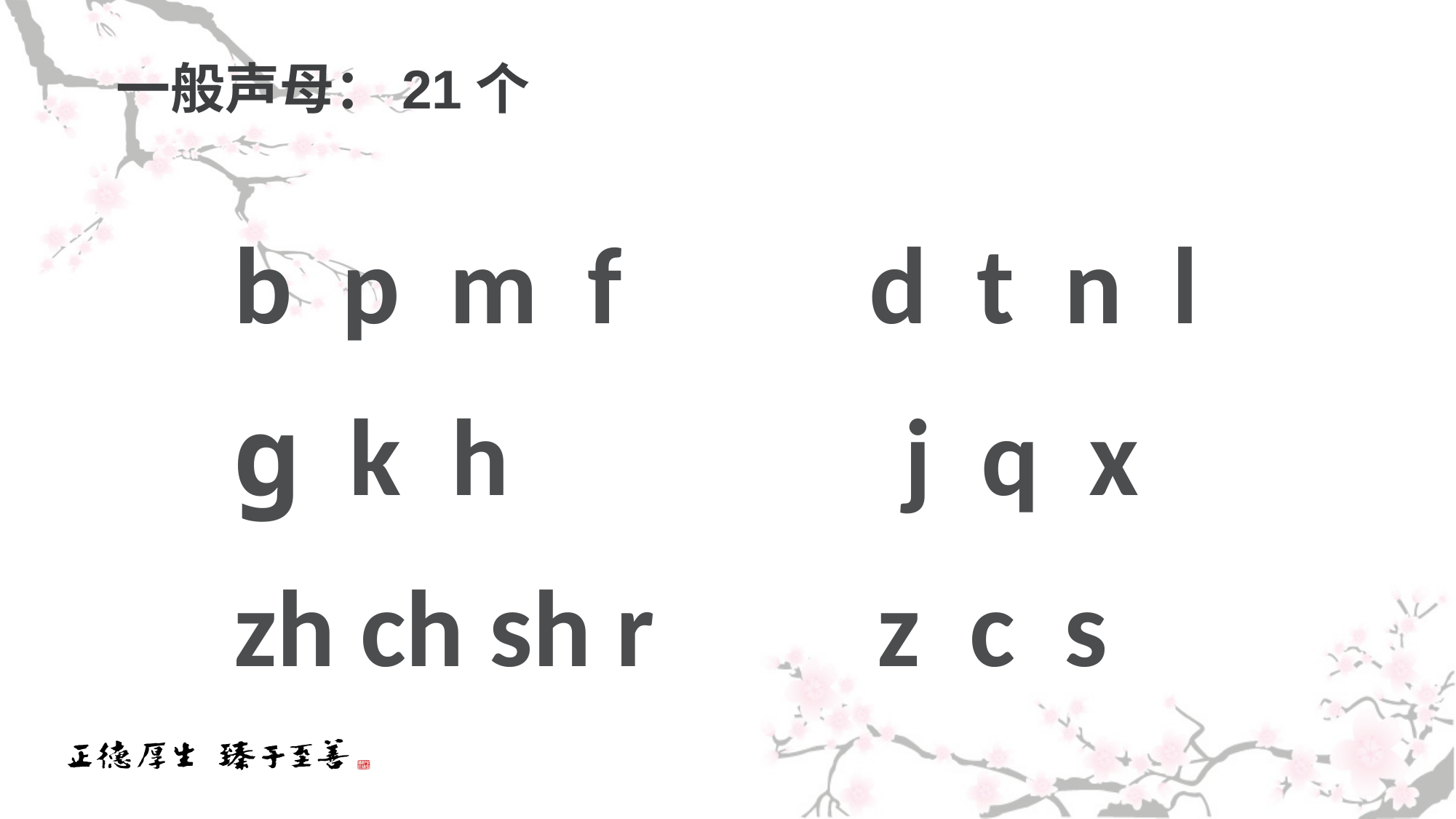

# 一般声母：21个
      b  p  m  f          d  t  n  l
      ɡ  k  h                j  q  x
      zh ch sh r         z  c  s